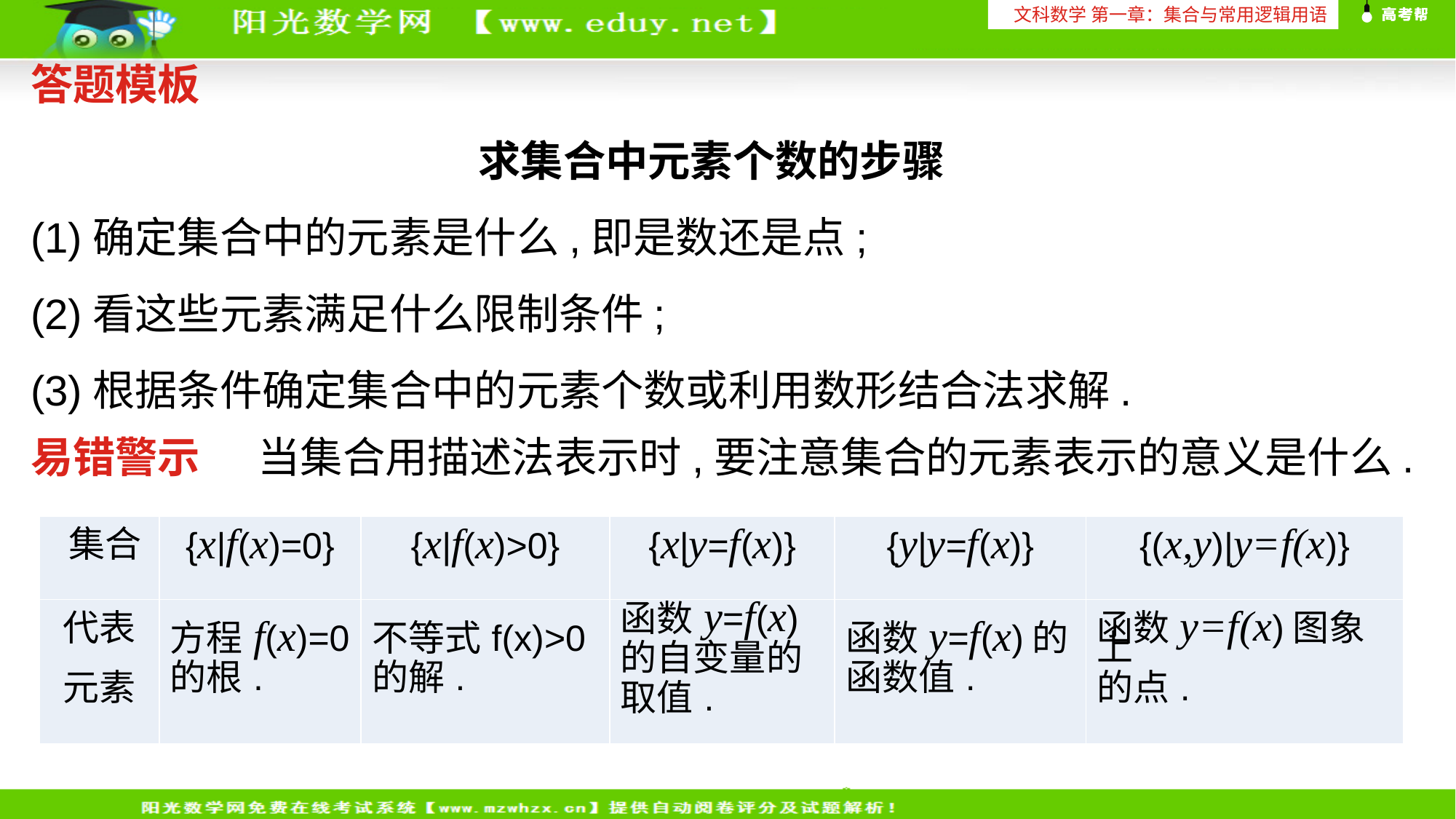

文科数学 第一章：集合与常用逻辑用语
答题模板
求集合中元素个数的步骤
(1)确定集合中的元素是什么,即是数还是点;
(2)看这些元素满足什么限制条件;
(3)根据条件确定集合中的元素个数或利用数形结合法求解.
易错警示      当集合用描述法表示时,要注意集合的元素表示的意义是什么.

| 集合 | {x|f(x)=0} | {x|f(x)>0} | {x|y=f(x)} | {y|y=f(x)} | {(x,y)|y=f(x)} |
| --- | --- | --- | --- | --- | --- |
| 代表 元素 | 方程f(x)=0 的根. | 不等式f(x)>0 的解. | 函数y=f(x) 的自变量的 取值. | 函数y=f(x)的 函数值. | 函数y=f(x)图象上 的点. |